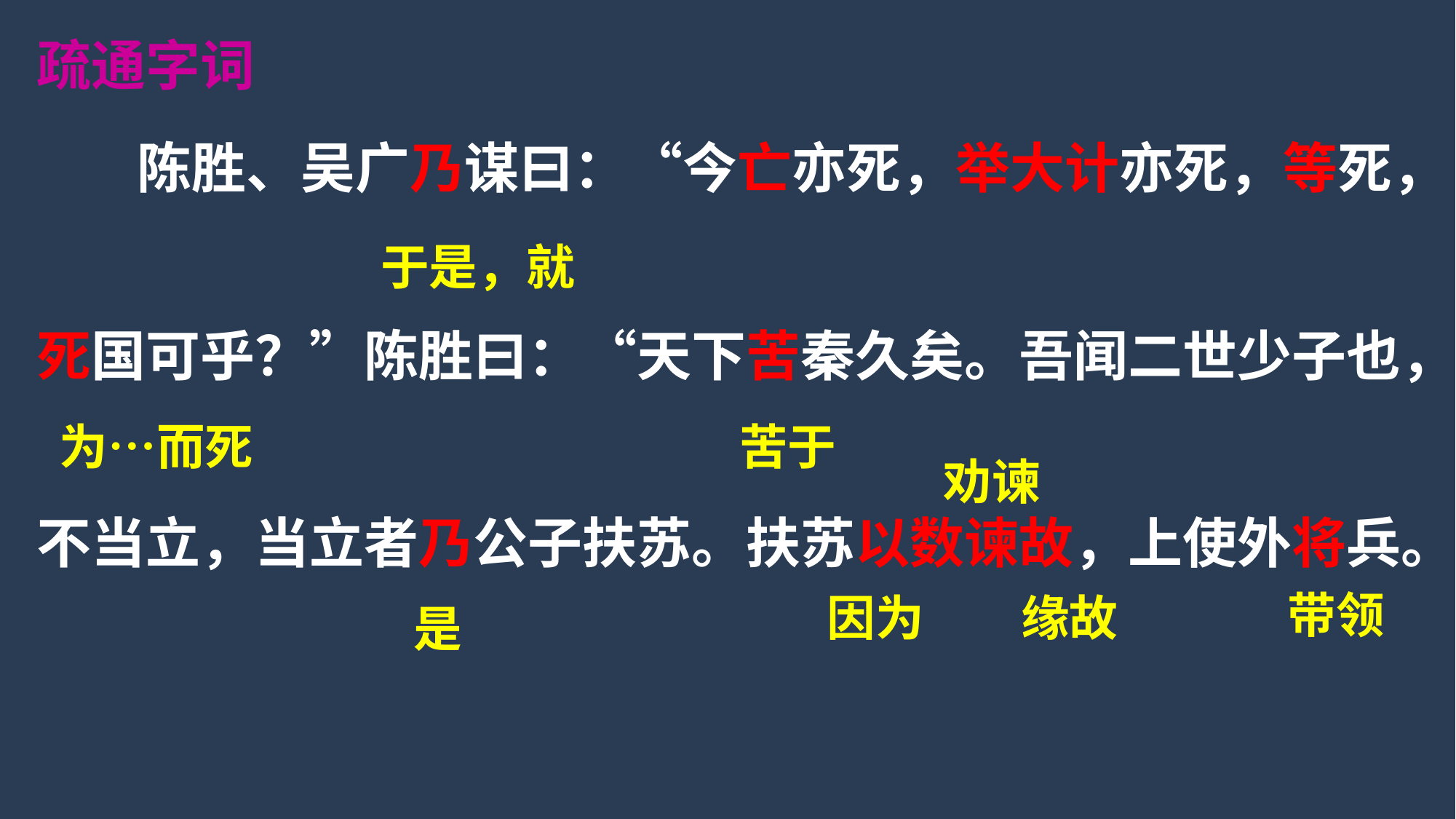

疏通字词
        陈胜、吴广乃谋曰：“今亡亦死，举大计亦死，等死，

死国可乎？”陈胜曰：“天下苦秦久矣。吾闻二世少子也，

不当立，当立者乃公子扶苏。扶苏以数谏故，上使外将兵。

于是，就
苦于
 为…而死
劝谏
带领
因为
缘故
是